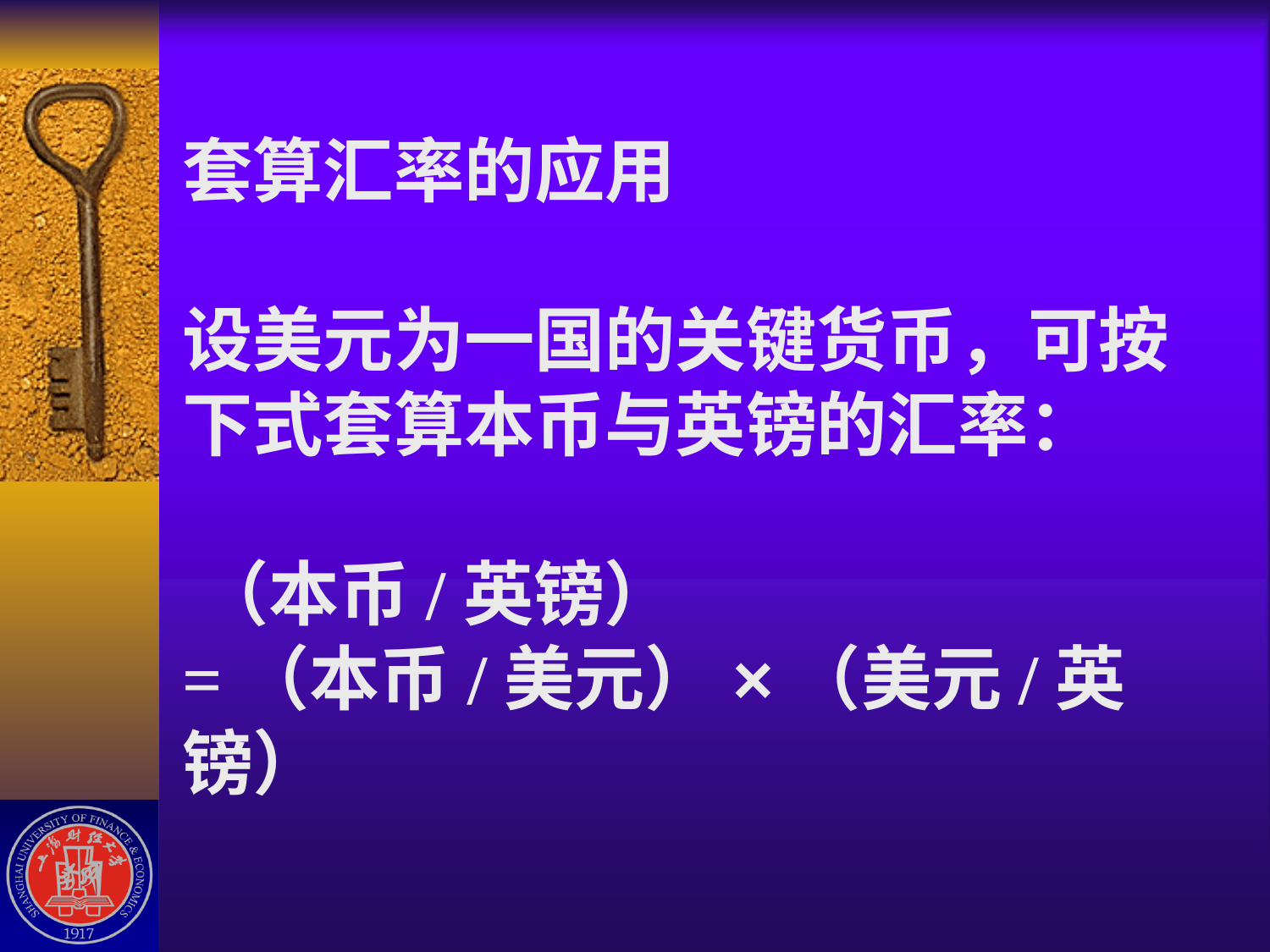

# 套算汇率的应用 设美元为一国的关键货币，可按下式套算本币与英镑的汇率： （本币/英镑） =（本币/美元）×（美元/英镑）